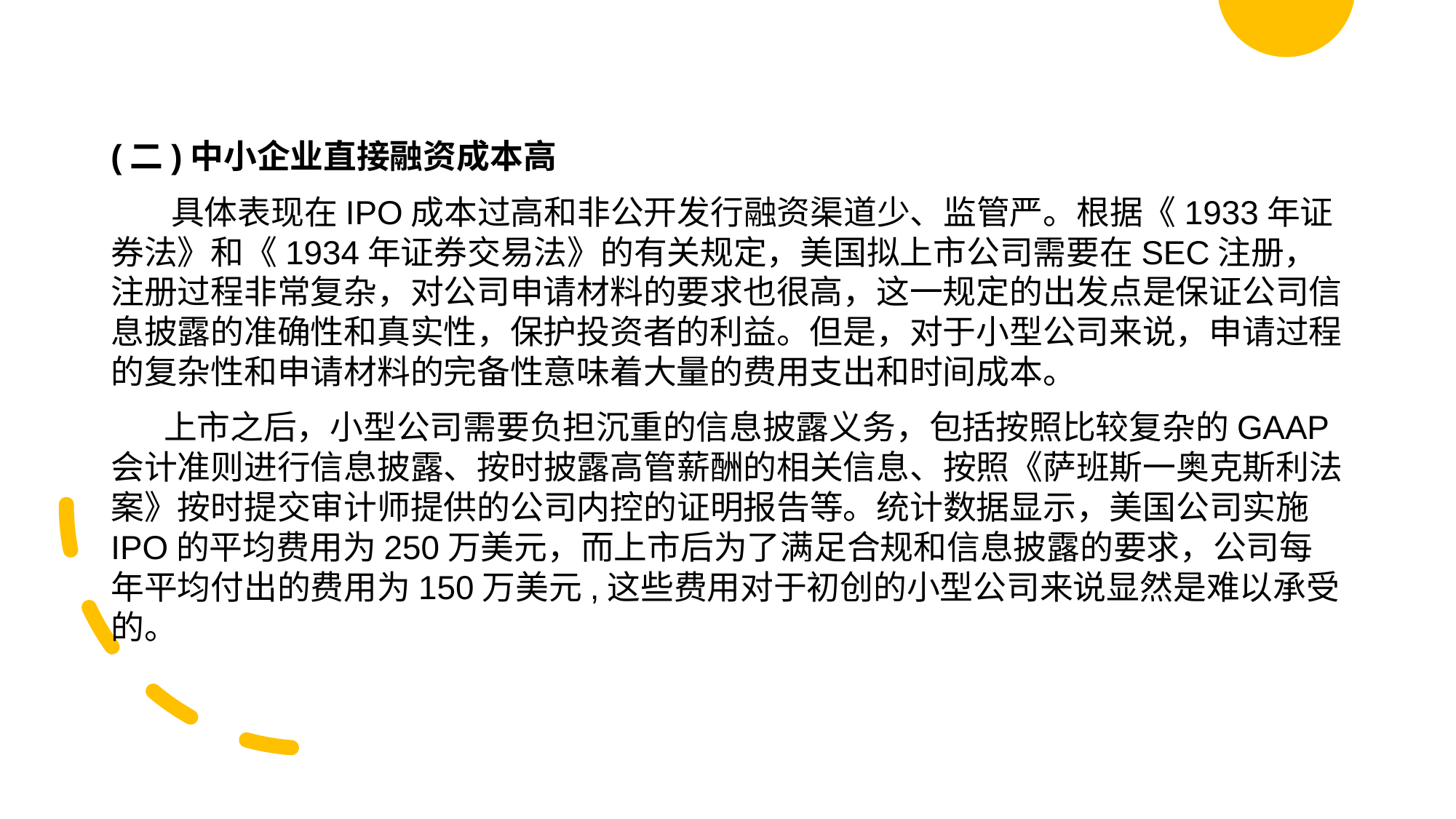

#
(二)中小企业直接融资成本高
       具体表现在IPO成本过高和非公开发行融资渠道少、监管严。根据《1933年证券法》和《1934年证券交易法》的有关规定，美国拟上市公司需要在SEC注册，注册过程非常复杂，对公司申请材料的要求也很高，这一规定的出发点是保证公司信息披露的准确性和真实性，保护投资者的利益。但是，对于小型公司来说，申请过程的复杂性和申请材料的完备性意味着大量的费用支出和时间成本。
      上市之后，小型公司需要负担沉重的信息披露义务，包括按照比较复杂的GAAP会计准则进行信息披露、按时披露高管薪酬的相关信息、按照《萨班斯一奥克斯利法案》按时提交审计师提供的公司内控的证明报告等。统计数据显示，美国公司实施IPO的平均费用为250万美元，而上市后为了满足合规和信息披露的要求，公司每年平均付出的费用为150万美元,这些费用对于初创的小型公司来说显然是难以承受的。